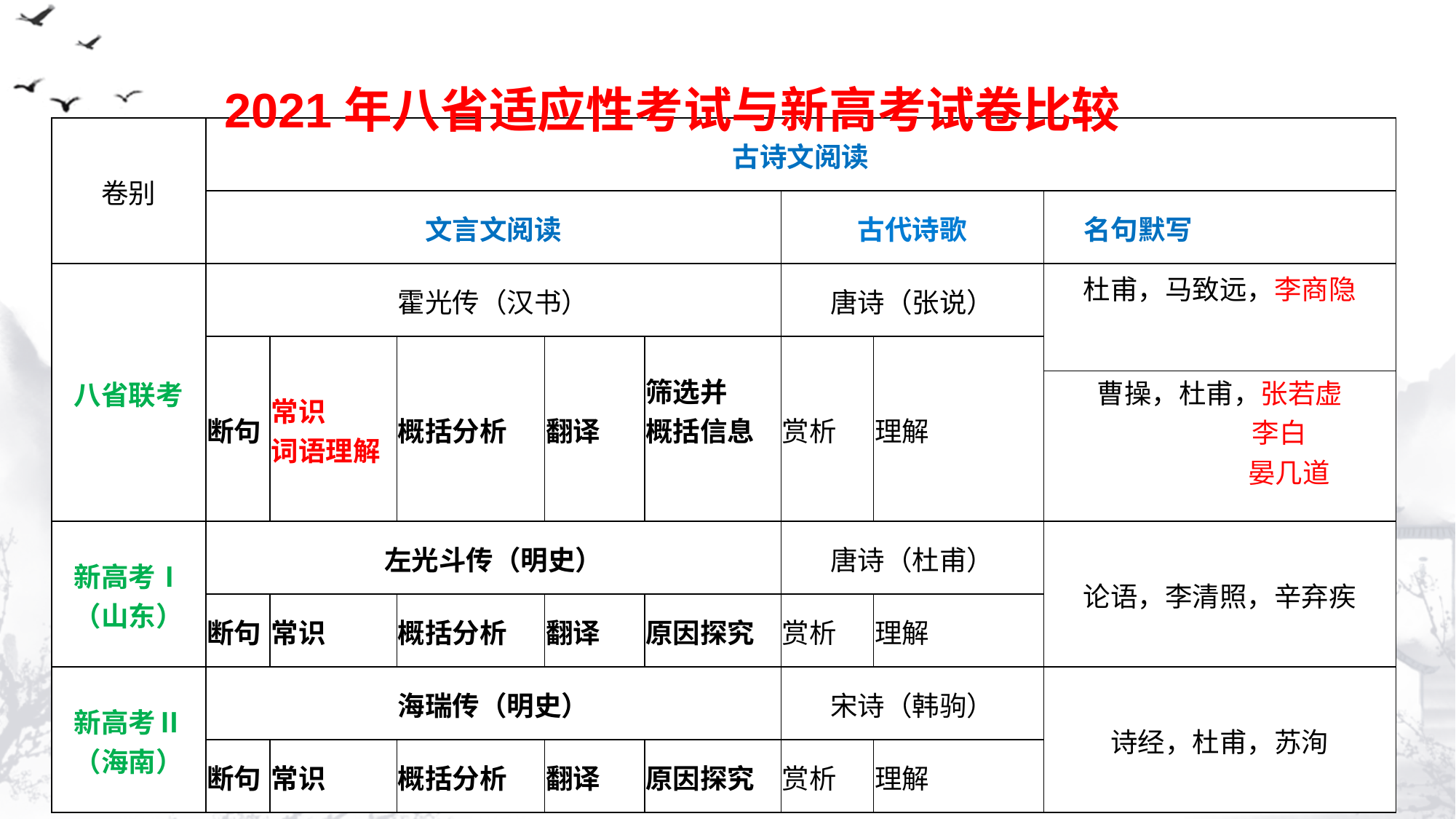

2021年八省适应性考试与新高考试卷比较
| 卷别 | 古诗文阅读 |  |  |  |  |  |  |  |
| --- | --- | --- | --- | --- | --- | --- | --- | --- |
|  | 文言文阅读 |  |  |  |  | 古代诗歌 |  | 名句默写 |
| 八省联考 | 霍光传（汉书） |  |  |  |  | 唐诗（张说） |  | 杜甫，马致远，李商隐 |
|  | 断句 | 常识 词语理解 | 概括分析 | 翻译 | 筛选并 概括信息 | 赏析 | 理解 |  |
|  |  |  |  |  |  |  |  | 曹操，杜甫，张若虚 李白 晏几道 |
| 新高考Ⅰ （山东） | 左光斗传（明史） |  |  |  |  | 唐诗（杜甫） |  | 论语，李清照，辛弃疾 |
|  | 断句 | 常识 | 概括分析 | 翻译 | 原因探究 | 赏析 | 理解 |  |
| 新高考Ⅱ （海南） | 海瑞传（明史） |  |  |  |  | 宋诗（韩驹） |  | 诗经，杜甫，苏洵 |
|  | 断句 | 常识 | 概括分析 | 翻译 | 原因探究 | 赏析 | 理解 |  |